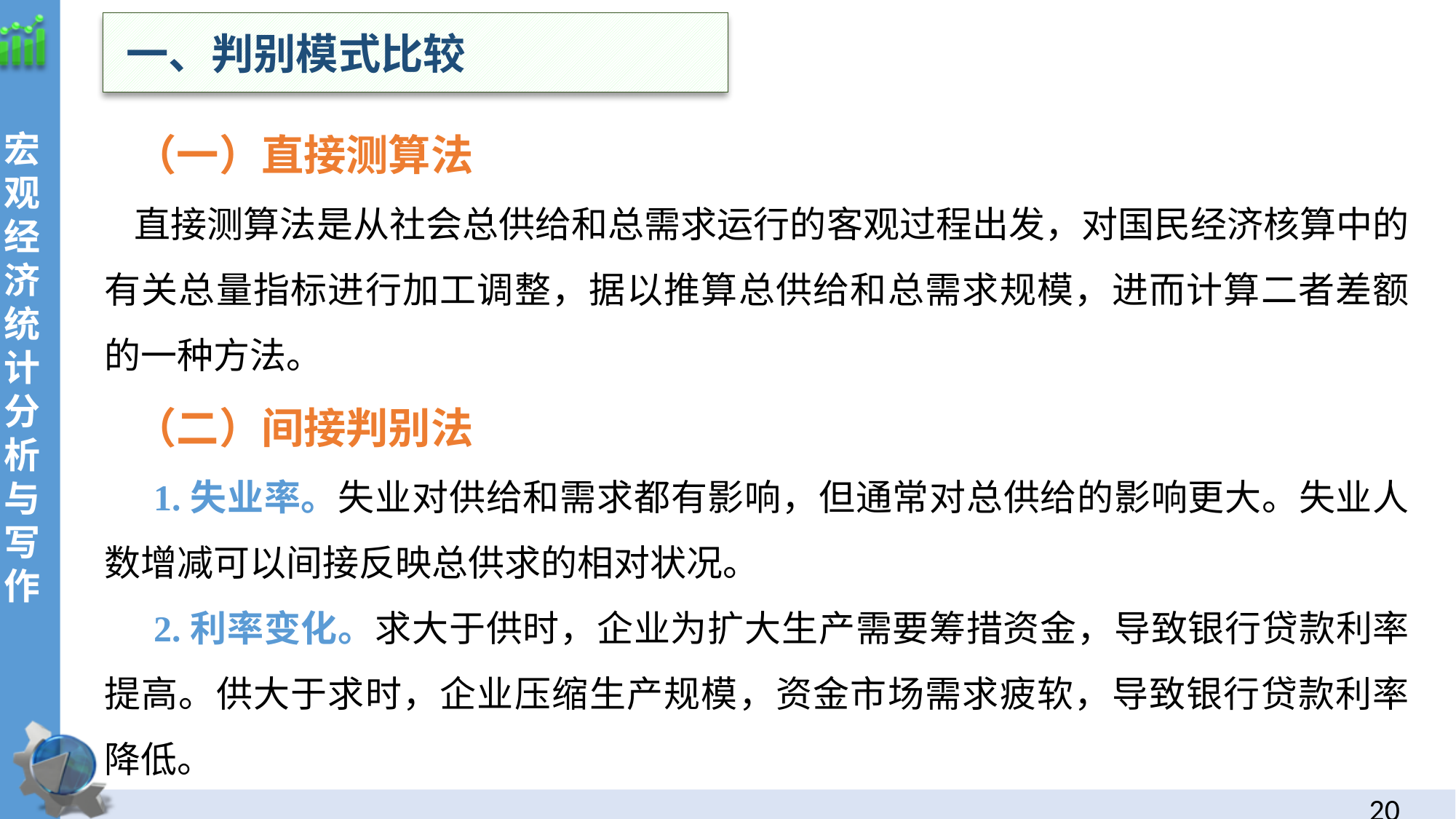

一、判别模式比较
（一）直接测算法
直接测算法是从社会总供给和总需求运行的客观过程出发，对国民经济核算中的有关总量指标进行加工调整，据以推算总供给和总需求规模，进而计算二者差额的一种方法。
（二）间接判别法
  1.失业率。失业对供给和需求都有影响，但通常对总供给的影响更大。失业人数增减可以间接反映总供求的相对状况。
  2.利率变化。求大于供时，企业为扩大生产需要筹措资金，导致银行贷款利率提高。供大于求时，企业压缩生产规模，资金市场需求疲软，导致银行贷款利率降低。

20